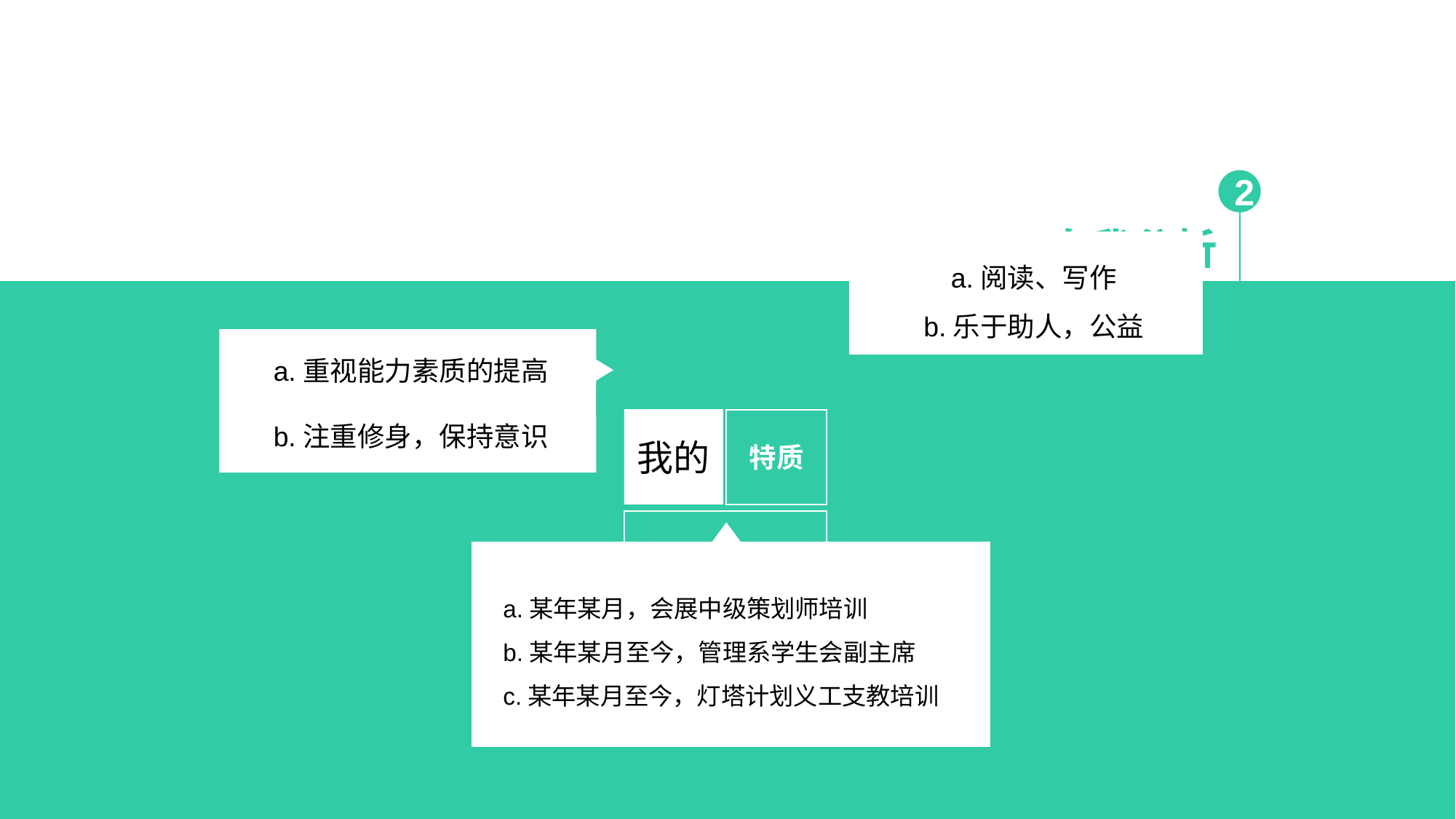

2
自我分析

  a.阅读、写作
  b.乐于助人，公益

a.重视能力素质的提高

b.注重修身，保持意识
我的
我的
特质
职业价值观
实践经历
特质
职业价值观

   a.某年某月，会展中级策划师培训
   b.某年某月至今，管理系学生会副主席
   c.某年某月至今，灯塔计划义工支教培训
实践经历